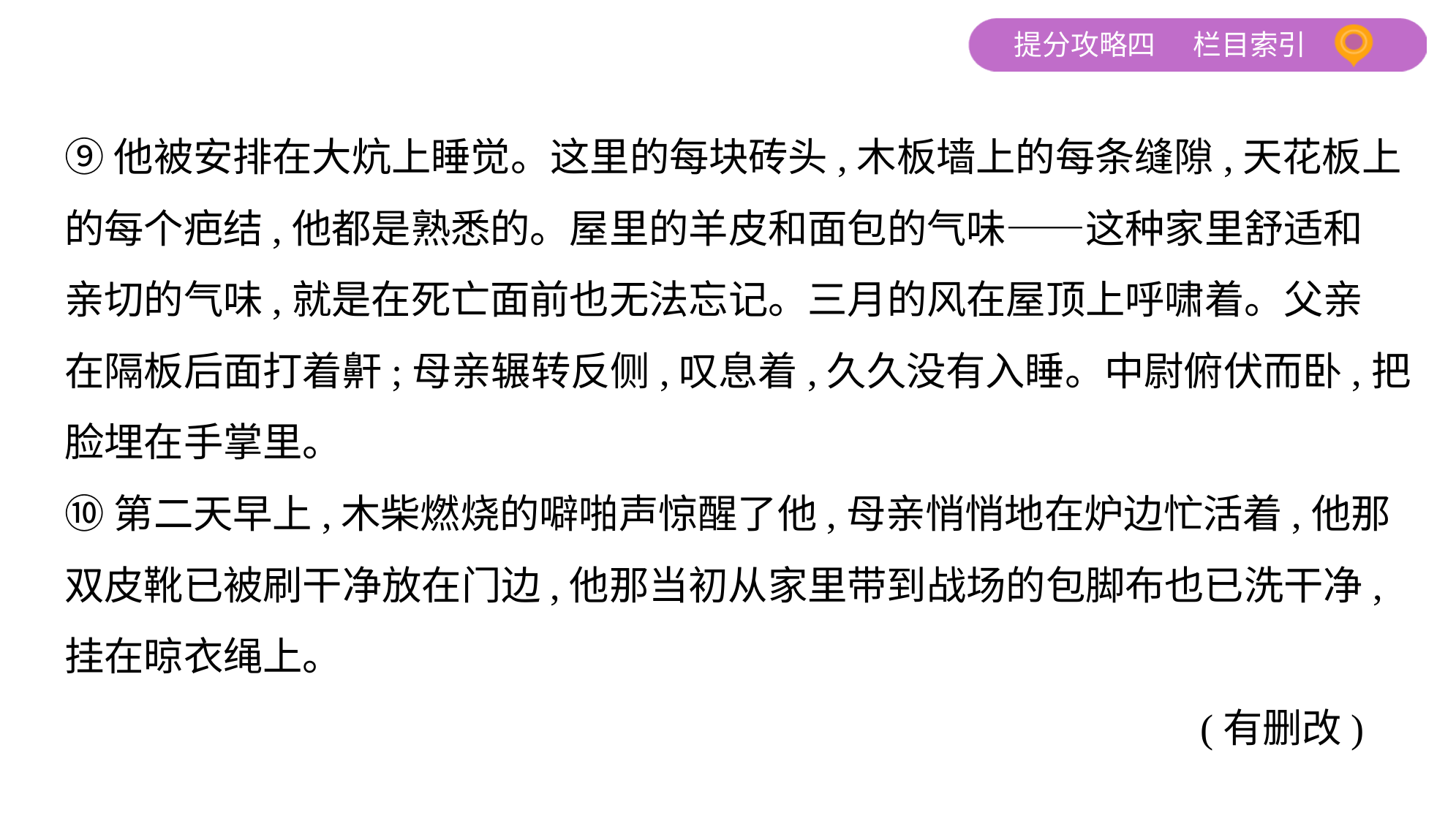

⑨他被安排在大炕上睡觉。这里的每块砖头,木板墙上的每条缝隙,天花板上
的每个疤结,他都是熟悉的。屋里的羊皮和面包的气味——这种家里舒适和
亲切的气味,就是在死亡面前也无法忘记。三月的风在屋顶上呼啸着。父亲
在隔板后面打着鼾;母亲辗转反侧,叹息着,久久没有入睡。中尉俯伏而卧,把
脸埋在手掌里。
⑩第二天早上,木柴燃烧的噼啪声惊醒了他,母亲悄悄地在炉边忙活着,他那
双皮靴已被刷干净放在门边,他那当初从家里带到战场的包脚布也已洗干净,
挂在晾衣绳上。
                                                                                                                   (有删改)